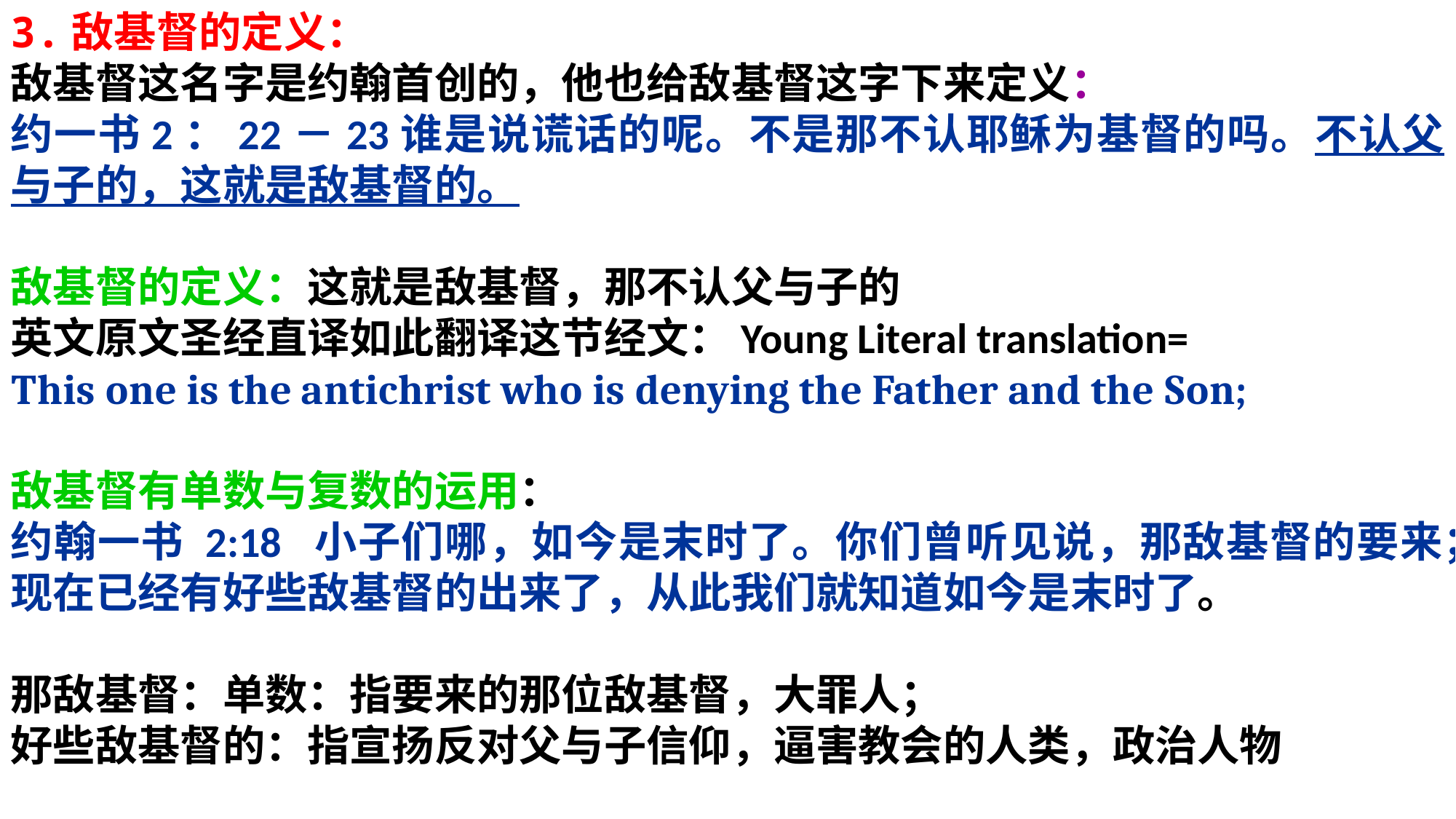

3.敌基督的定义：
敌基督这名字是约翰首创的，他也给敌基督这字下来定义：
约一书2：22－23谁是说谎话的呢。不是那不认耶稣为基督的吗。不认父与子的，这就是敌基督的。

敌基督的定义：这就是敌基督，那不认父与子的
英文原文圣经直译如此翻译这节经文：Young Literal translation=
This one is the antichrist who is denying the Father and the Son;

敌基督有单数与复数的运用：
约翰一书 2:18  小子们哪，如今是末时了。你们曾听见说，那敌基督的要来；现在已经有好些敌基督的出来了，从此我们就知道如今是末时了。

那敌基督：单数：指要来的那位敌基督，大罪人；
好些敌基督的：指宣扬反对父与子信仰，逼害教会的人类，政治人物